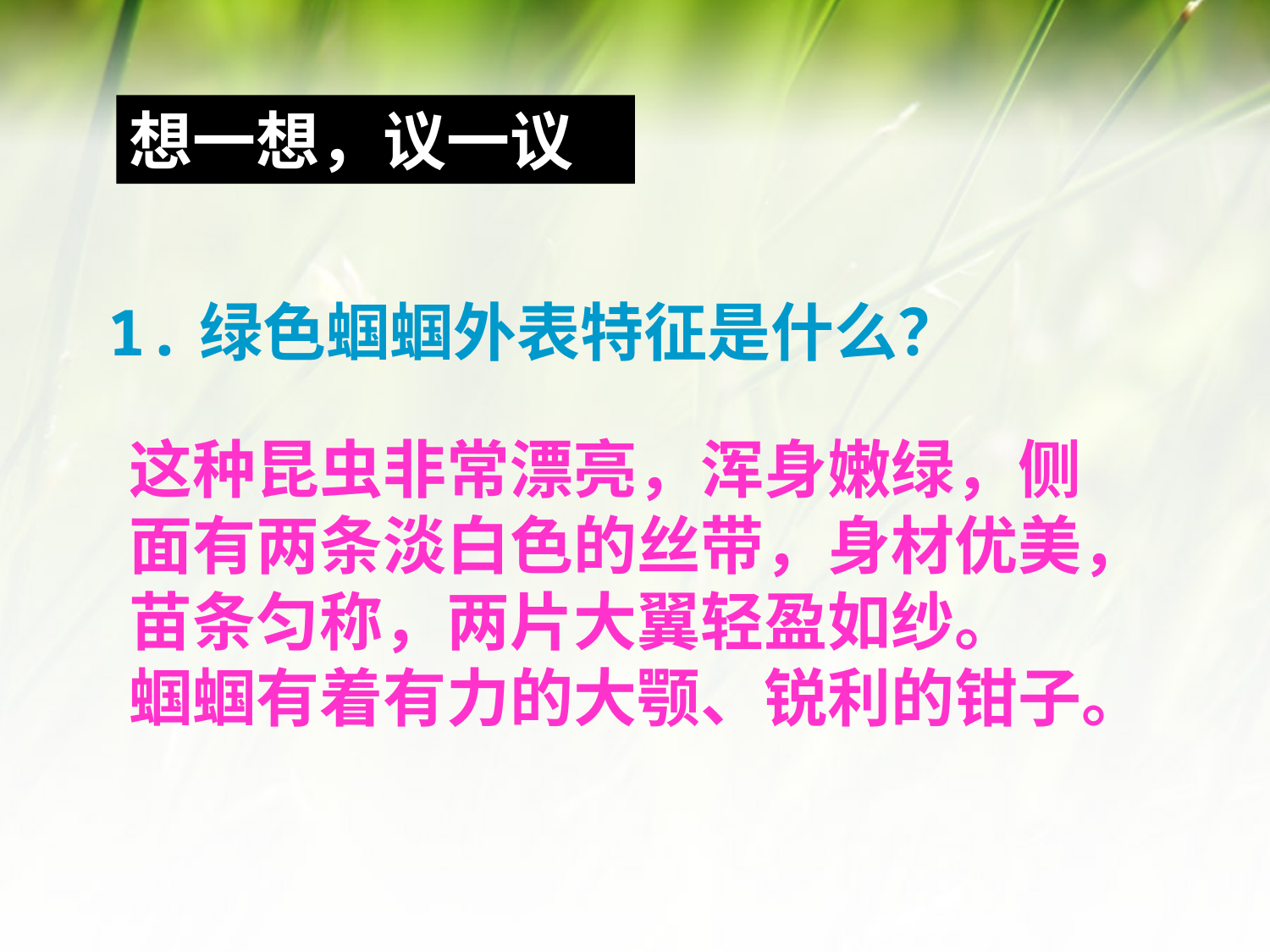

想一想，议一议
1.绿色蝈蝈外表特征是什么？
这种昆虫非常漂亮，浑身嫩绿，侧面有两条淡白色的丝带，身材优美，苗条匀称，两片大翼轻盈如纱。
蝈蝈有着有力的大颚、锐利的钳子。